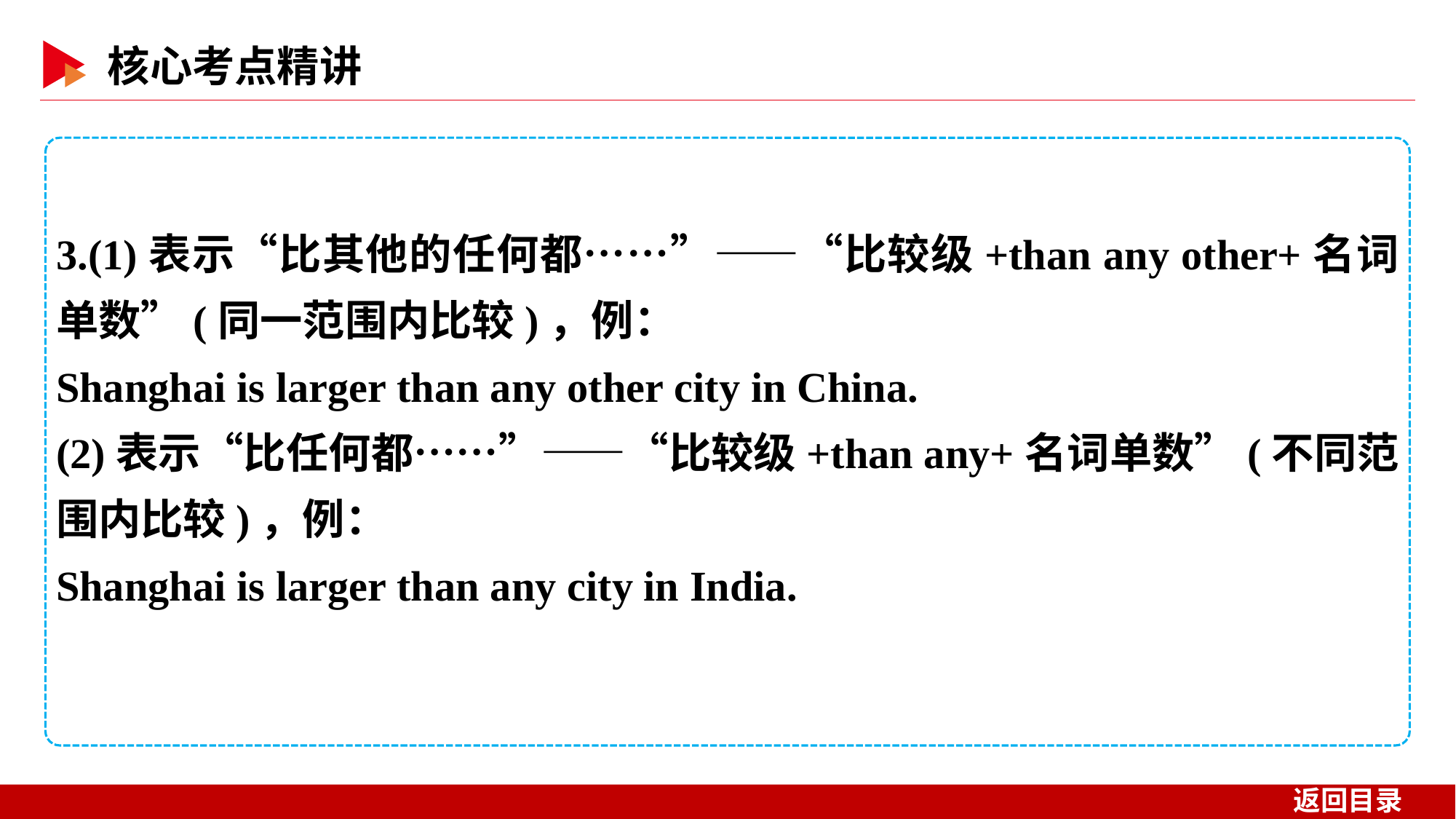

3.(1)表示“比其他的任何都……”——“比较级+than any other+名词单数”(同一范围内比较)，例：
Shanghai is larger than any other city in China.
(2)表示“比任何都……”——“比较级+than any+名词单数”(不同范围内比较)，例：
Shanghai is larger than any city in India.